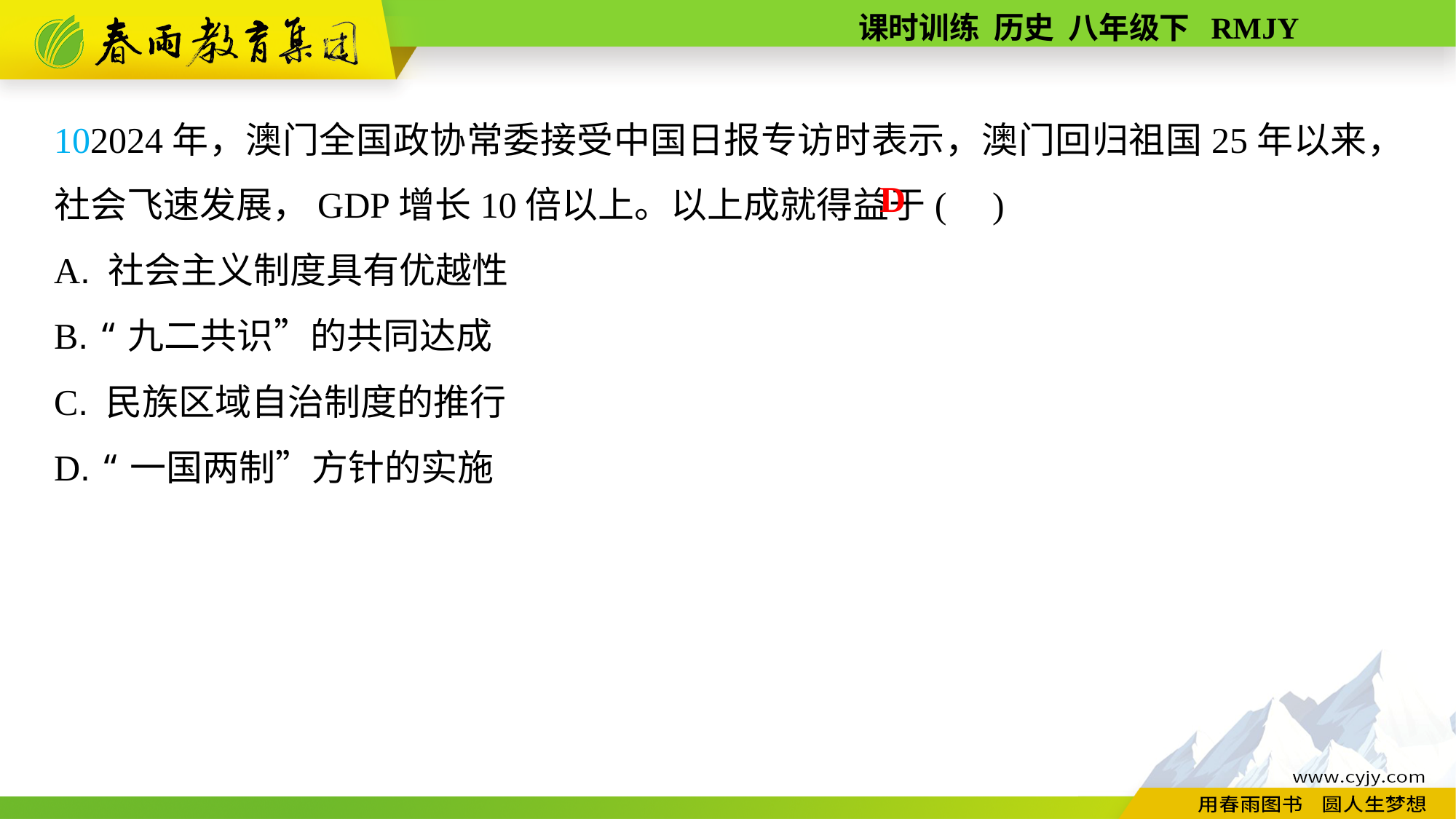

102024年，澳门全国政协常委接受中国日报专访时表示，澳门回归祖国25年以来，社会飞速发展，GDP增长10倍以上。以上成就得益于(     )
A. 社会主义制度具有优越性
B. “九二共识”的共同达成
C. 民族区域自治制度的推行
D. “一国两制”方针的实施
D